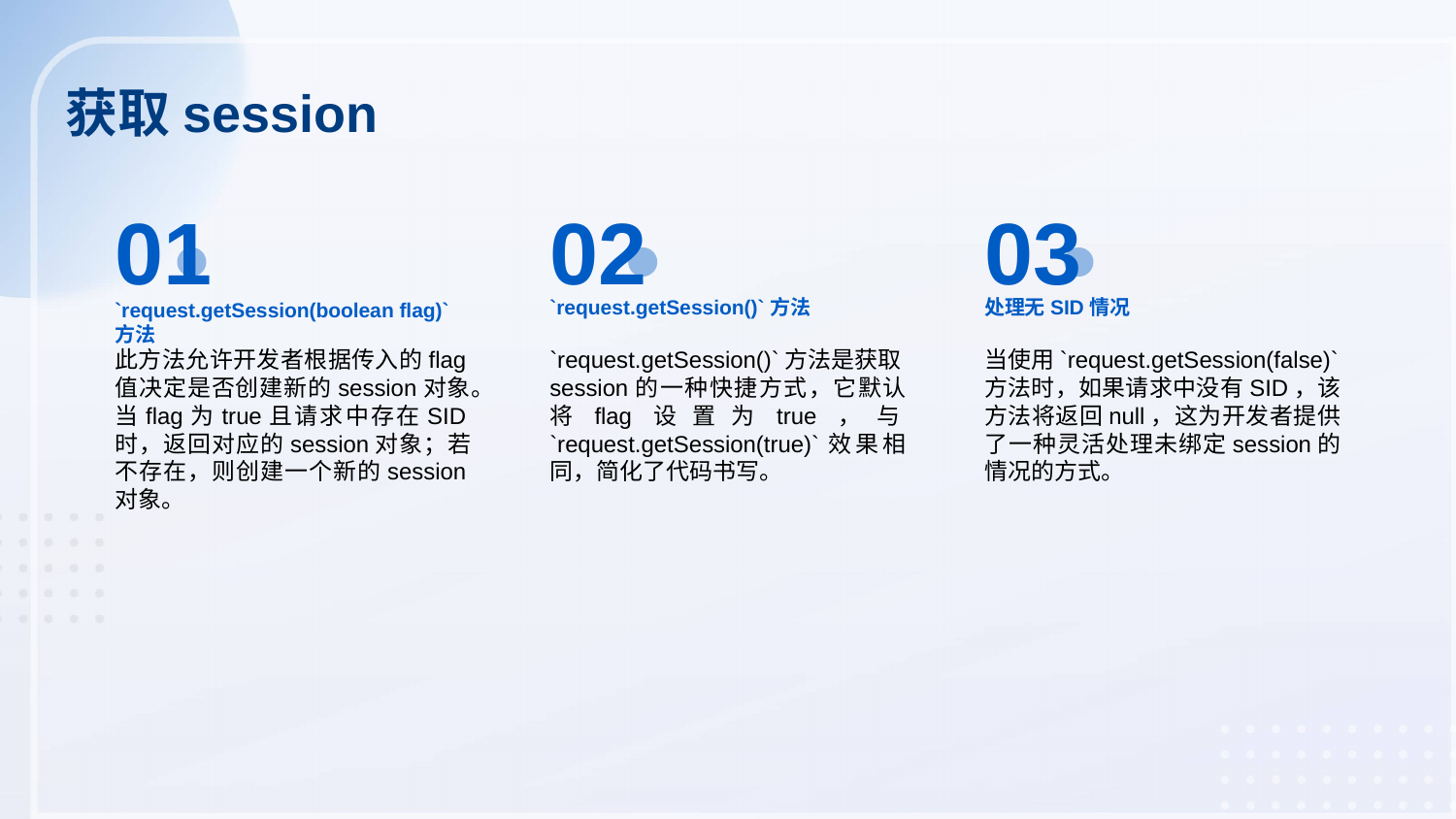

获取session
01
02
03

`request.getSession(boolean flag)`方法
`request.getSession()`方法
处理无SID情况
此方法允许开发者根据传入的flag值决定是否创建新的session对象。当flag为true且请求中存在SID时，返回对应的session对象；若不存在，则创建一个新的session对象。
`request.getSession()`方法是获取session的一种快捷方式，它默认将flag设置为true，与`request.getSession(true)`效果相同，简化了代码书写。
当使用`request.getSession(false)`方法时，如果请求中没有SID，该方法将返回null，这为开发者提供了一种灵活处理未绑定session的情况的方式。